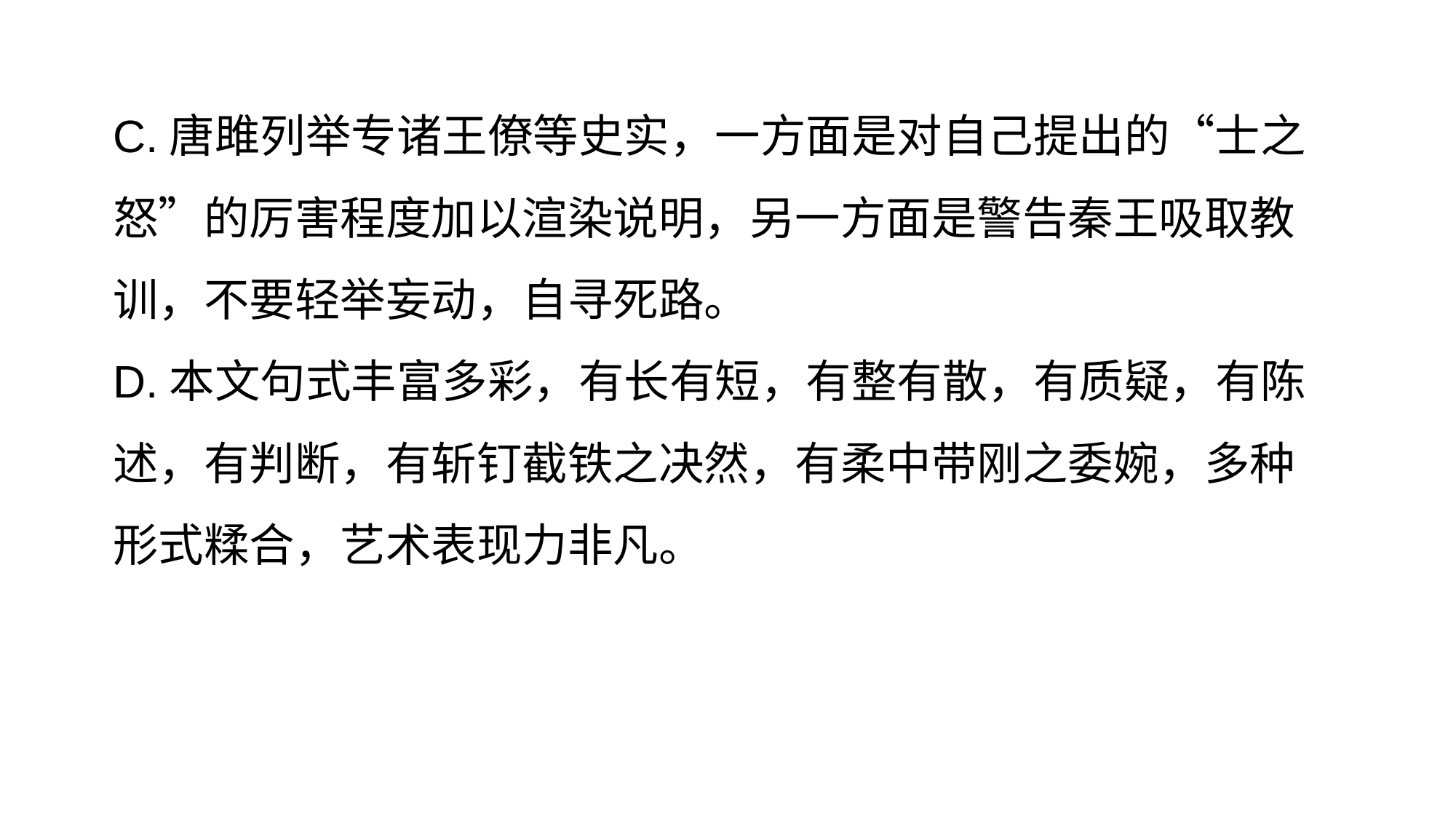

C.唐雎列举专诸王僚等史实，一方面是对自己提出的“士之怒”的厉害程度加以渲染说明，另一方面是警告秦王吸取教训，不要轻举妄动，自寻死路。
D.本文句式丰富多彩，有长有短，有整有散，有质疑，有陈述，有判断，有斩钉截铁之决然，有柔中带刚之委婉，多种形式糅合，艺术表现力非凡。